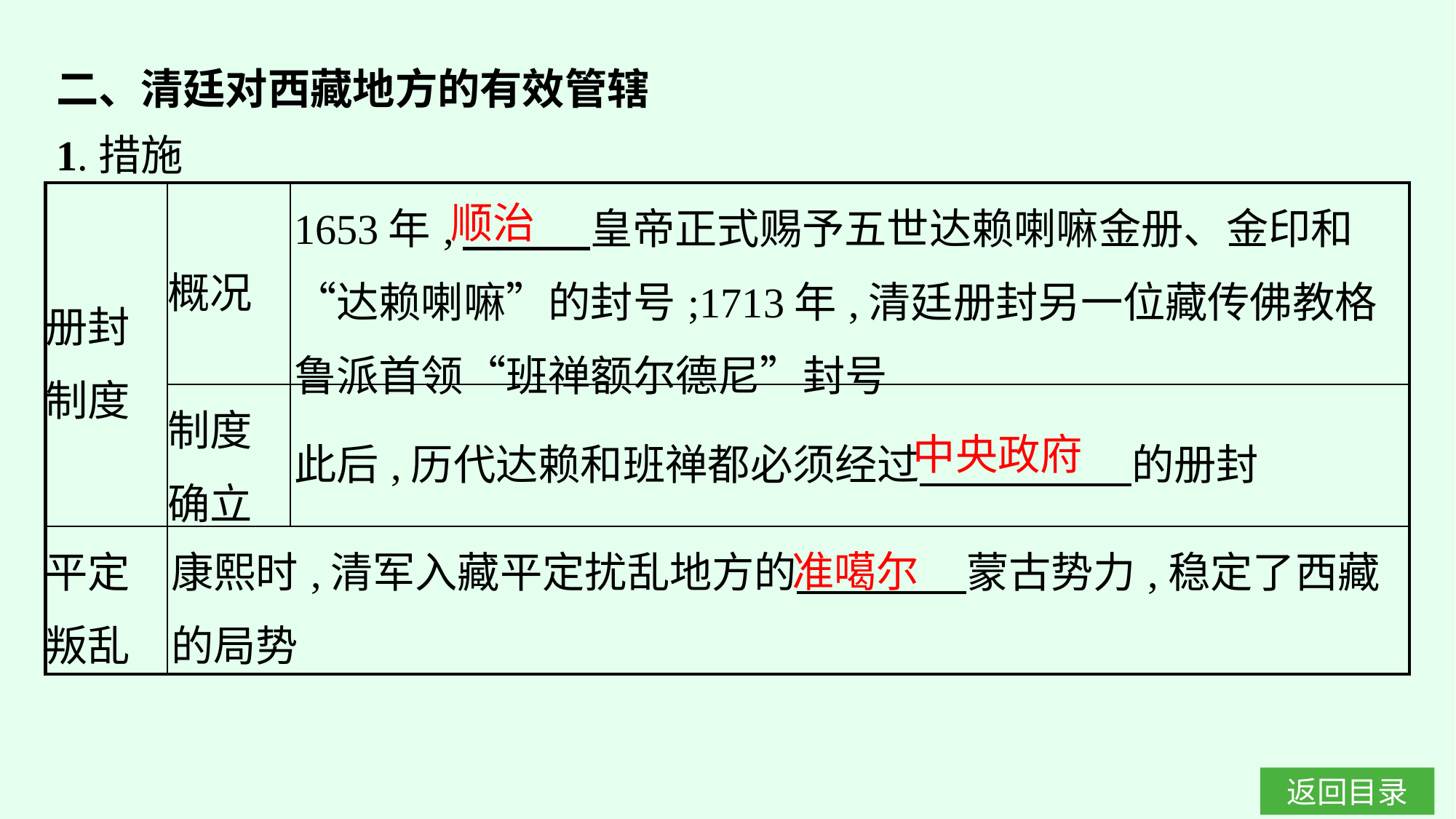

二、清廷对西藏地方的有效管辖
1.措施
| 册封 制度 | 概况 | 1653年,　　　皇帝正式赐予五世达赖喇嘛金册、金印和“达赖喇嘛”的封号;1713年,清廷册封另一位藏传佛教格鲁派首领“班禅额尔德尼”封号 |
| --- | --- | --- |
|  | 制度 确立 | 此后,历代达赖和班禅都必须经过　　　　　的册封 |
| 平定 叛乱 | 康熙时,清军入藏平定扰乱地方的　　　　蒙古势力,稳定了西藏的局势 |  |
顺治
中央政府
准噶尔